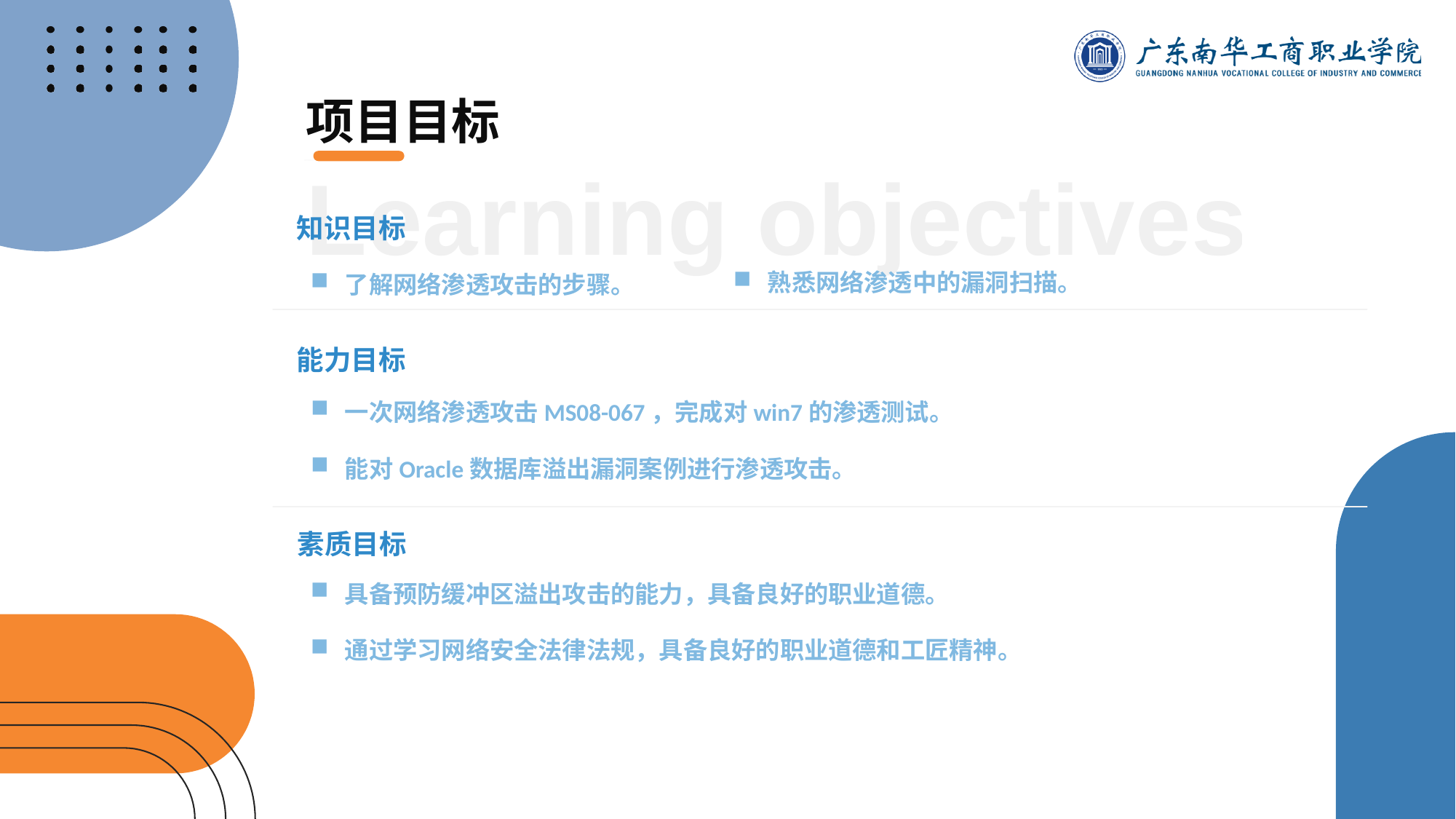

项目目标

Learning objectives
知识目标
熟悉网络渗透中的漏洞扫描。
了解网络渗透攻击的步骤。

能力目标
一次网络渗透攻击MS08-067，完成对win7的渗透测试。
能对Oracle数据库溢出漏洞案例进行渗透攻击。

素质目标
具备预防缓冲区溢出攻击的能力，具备良好的职业道德。
通过学习网络安全法律法规，具备良好的职业道德和工匠精神。